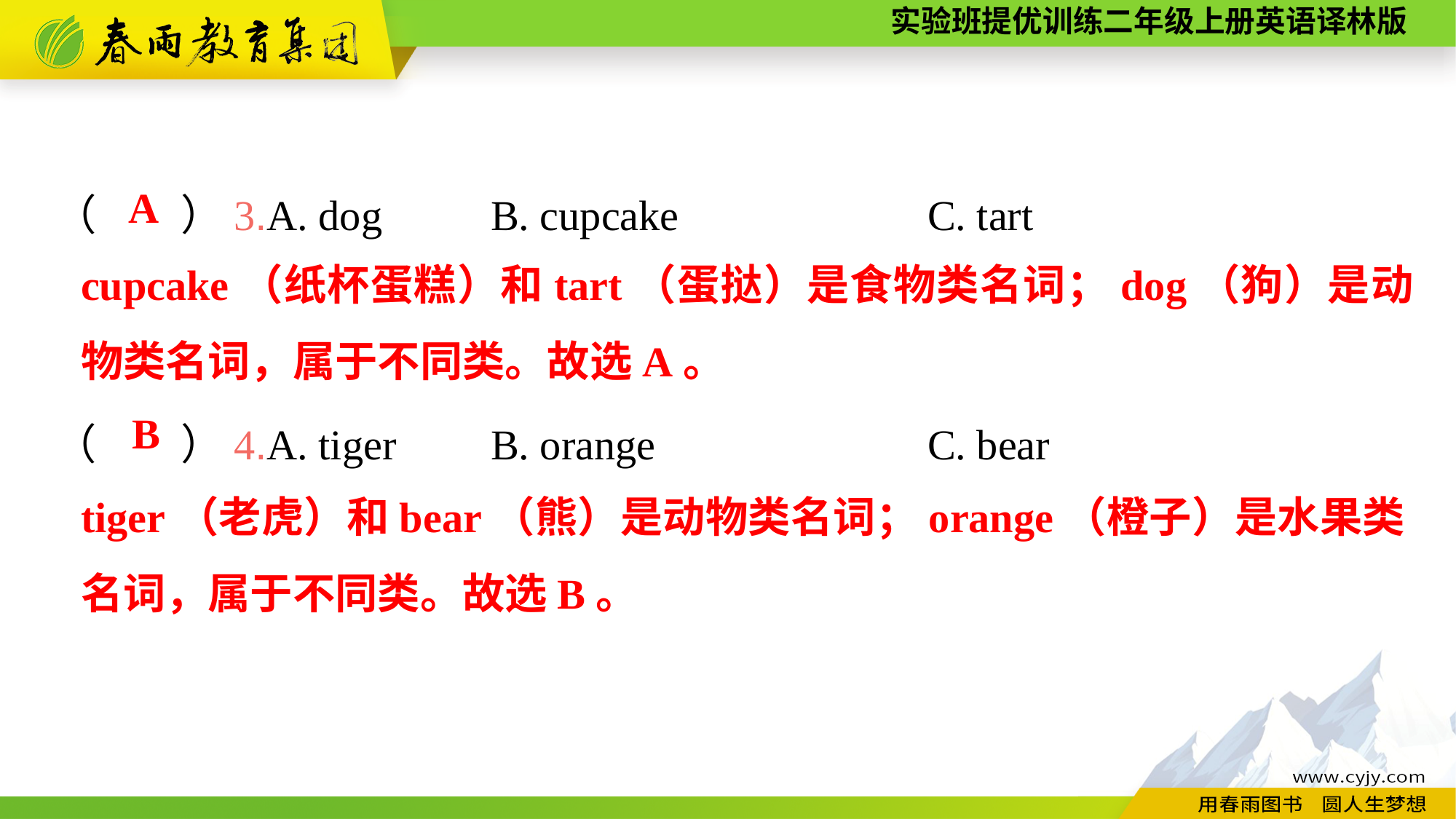

（　　）3.A. dog	B. cupcake			C. tart

（　　）4.A. tiger	B. orange			C. bear
 A
cupcake（纸杯蛋糕）和tart（蛋挞）是食物类名词；dog（狗）是动物类名词，属于不同类。故选A。
B
tiger（老虎）和bear（熊）是动物类名词；orange（橙子）是水果类名词，属于不同类。故选B。